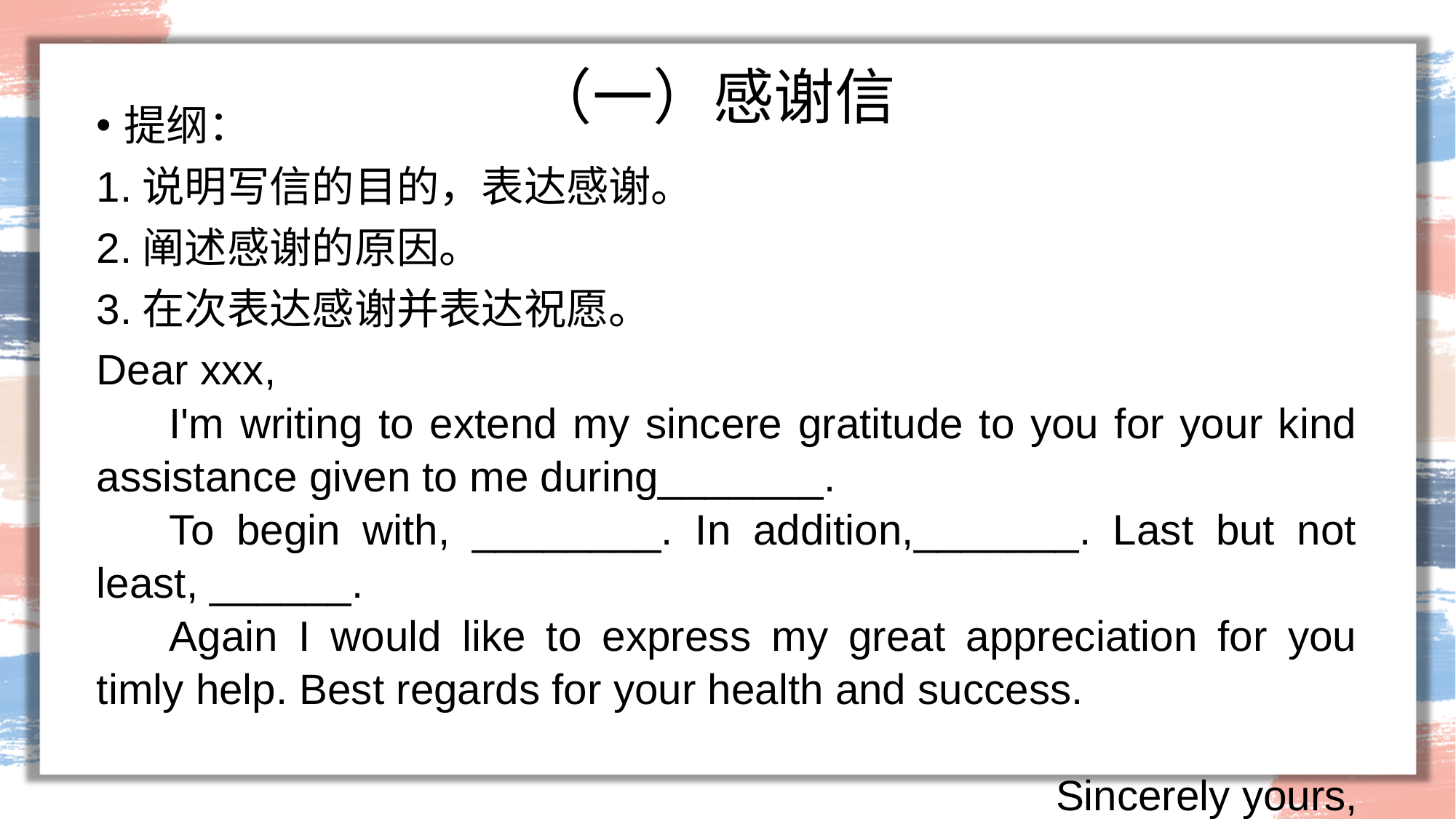

# （一）感谢信
提纲：
1.说明写信的目的，表达感谢。
2.阐述感谢的原因。
3.在次表达感谢并表达祝愿。
Dear xxx,
I'm writing to extend my sincere gratitude to you for your kind assistance given to me during_______.
To begin with, ________. In addition,_______. Last but not least, ______.
Again I would like to express my great appreciation for you timly help. Best regards for your health and success.

Sincerely yours,
xxx